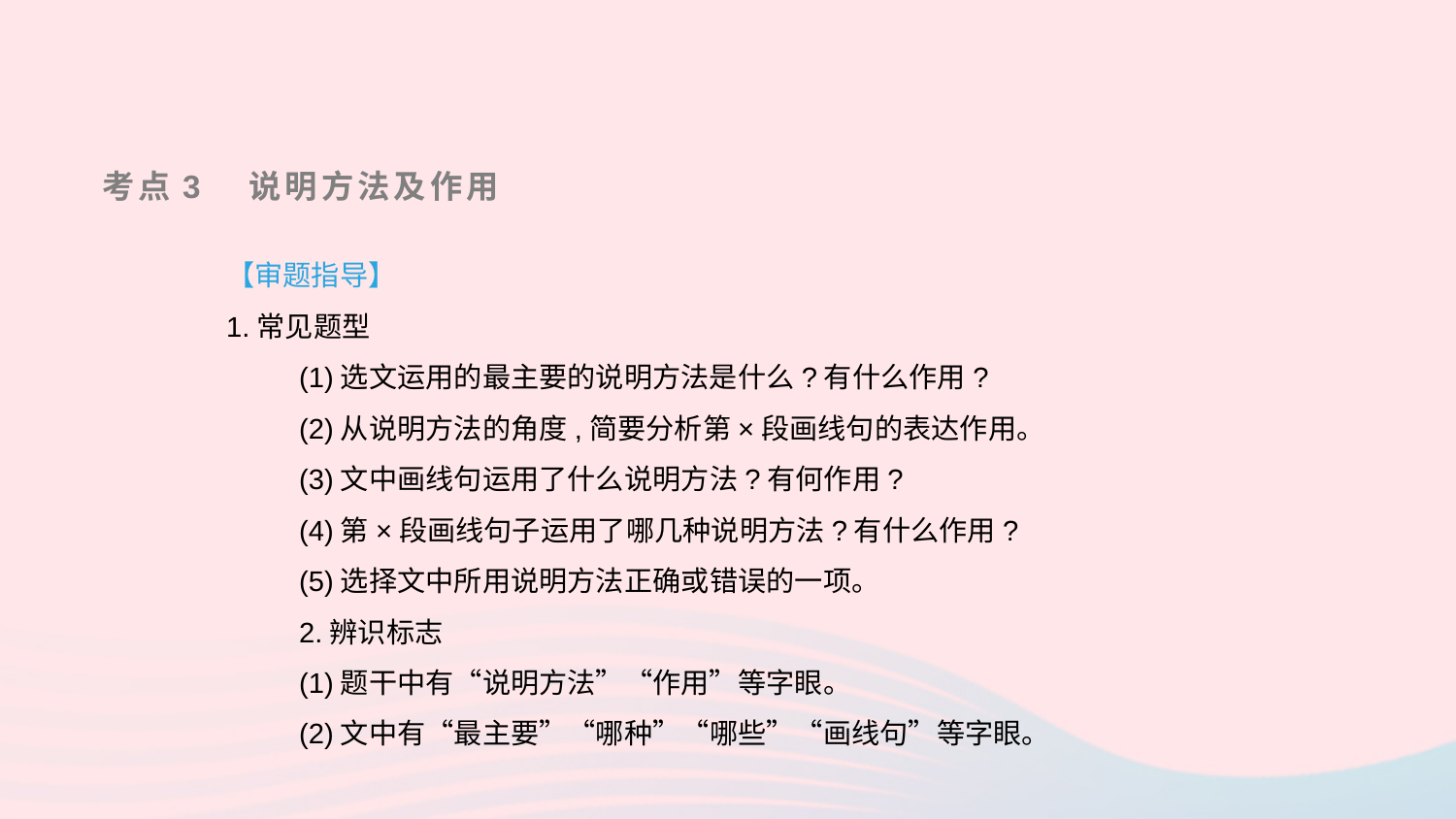

考点3　说明方法及作用
【审题指导】
1.常见题型
(1)选文运用的最主要的说明方法是什么?有什么作用?
(2)从说明方法的角度,简要分析第×段画线句的表达作用。
(3)文中画线句运用了什么说明方法?有何作用?
(4)第×段画线句子运用了哪几种说明方法?有什么作用?
(5)选择文中所用说明方法正确或错误的一项。
2.辨识标志
(1)题干中有“说明方法”“作用”等字眼。
(2)文中有“最主要”“哪种”“哪些”“画线句”等字眼。